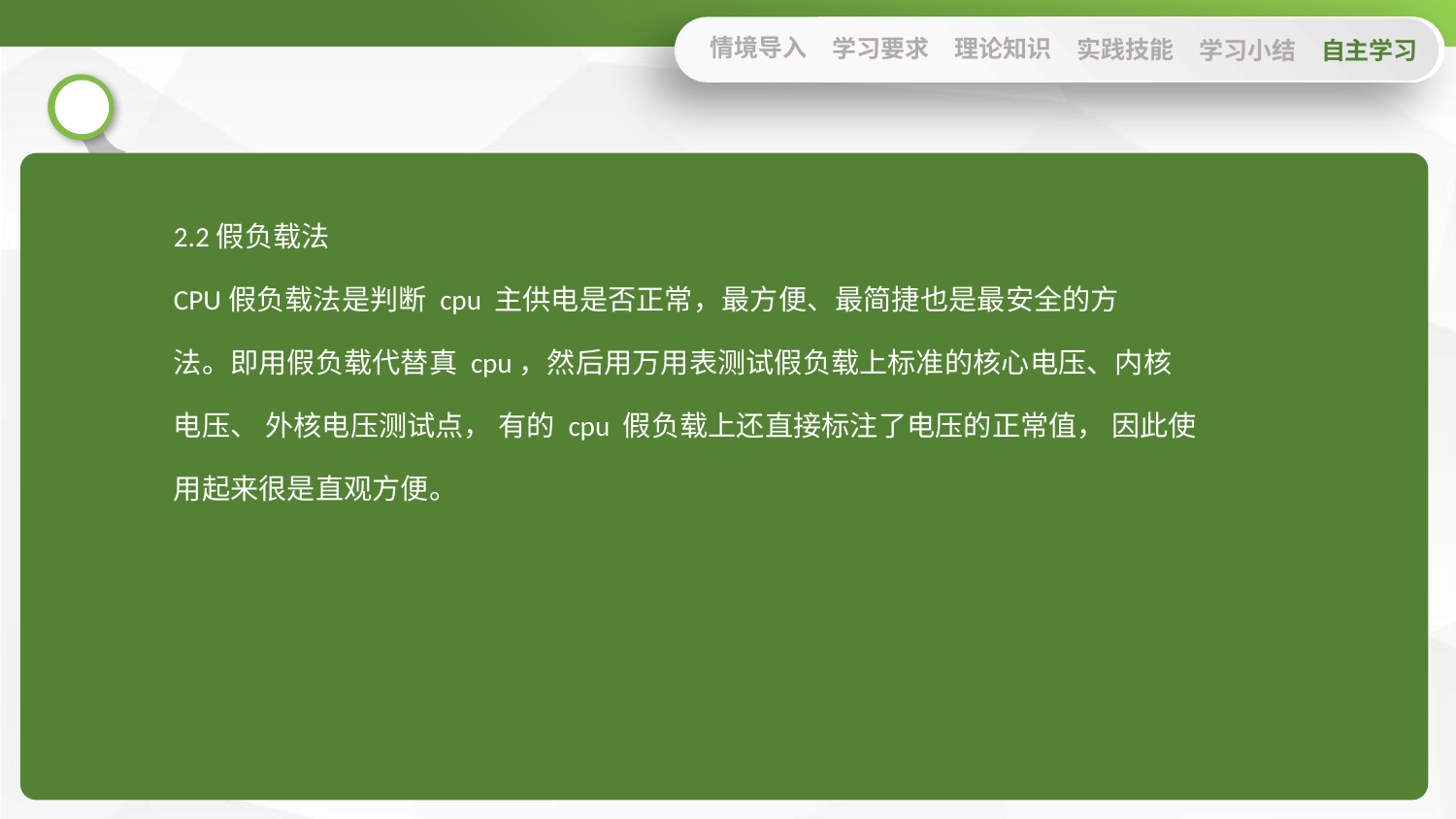

情境导入
学习要求
理论知识
实践技能
学习小结
自主学习
2.2假负载法
CPU假负载法是判断 cpu 主供电是否正常，最方便、最简捷也是最安全的方
法。即用假负载代替真 cpu，然后用万用表测试假负载上标准的核心电压、内核
电压、 外核电压测试点， 有的 cpu 假负载上还直接标注了电压的正常值， 因此使
用起来很是直观方便。